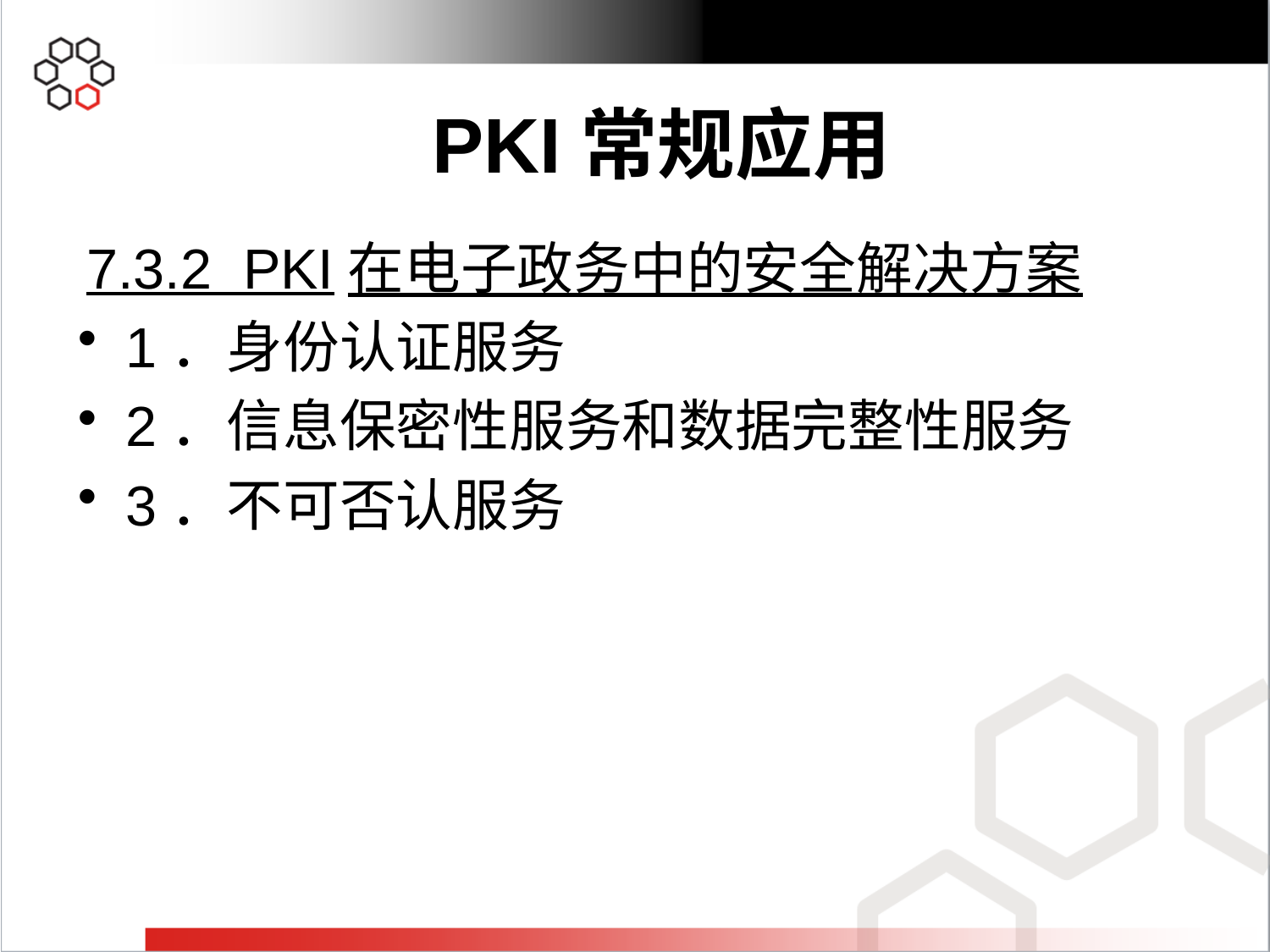

7.3.2  PKI在电子政务中的安全解决方案
1．身份认证服务
2．信息保密性服务和数据完整性服务
3．不可否认服务